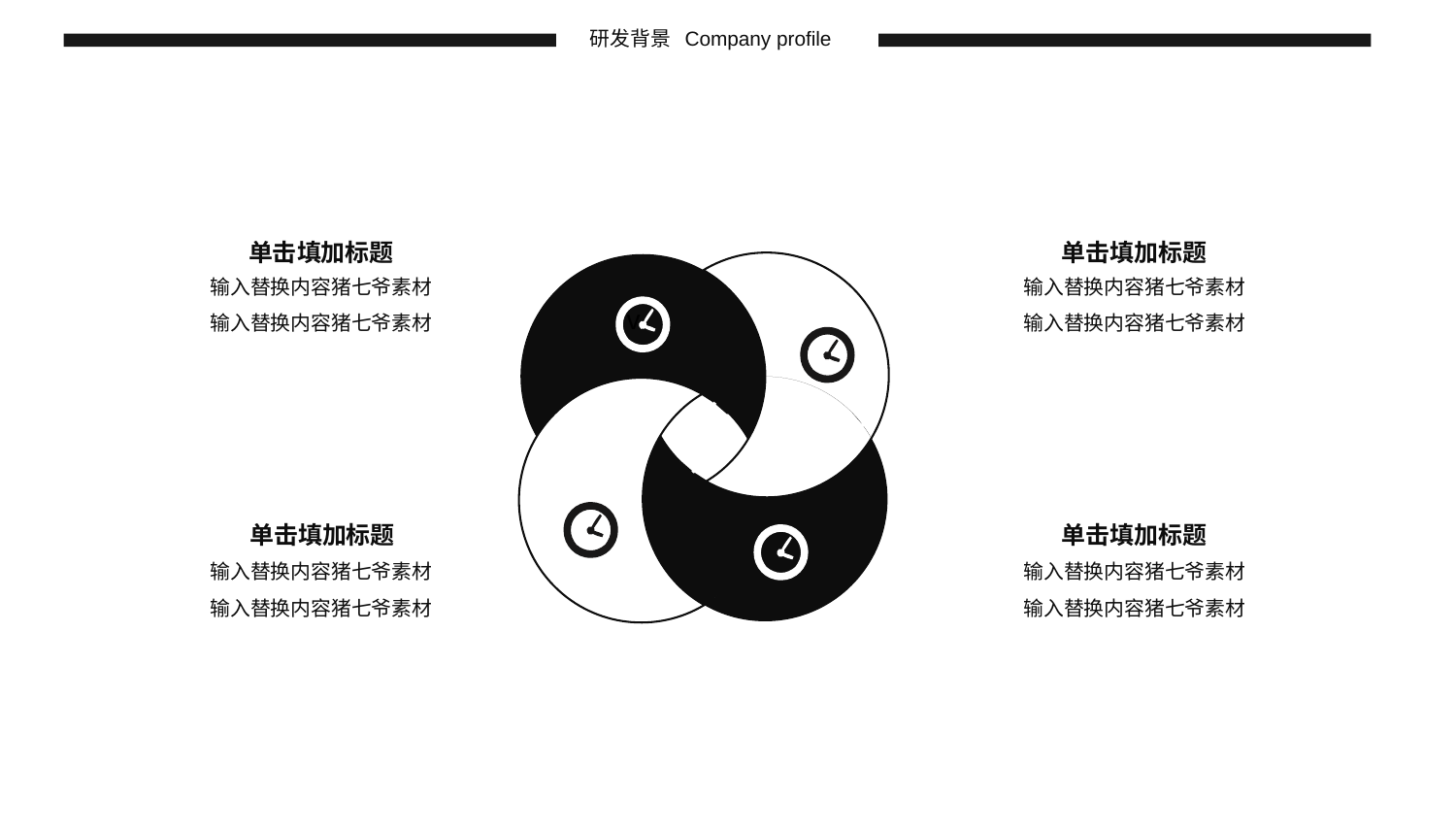

研发背景
Company profile

单击填加标题
单击填加标题
输入替换内容猪七爷素材
输入替换内容猪七爷素材
输入替换内容猪七爷素材
输入替换内容猪七爷素材
v

单击填加标题
单击填加标题

输入替换内容猪七爷素材
输入替换内容猪七爷素材
输入替换内容猪七爷素材
输入替换内容猪七爷素材